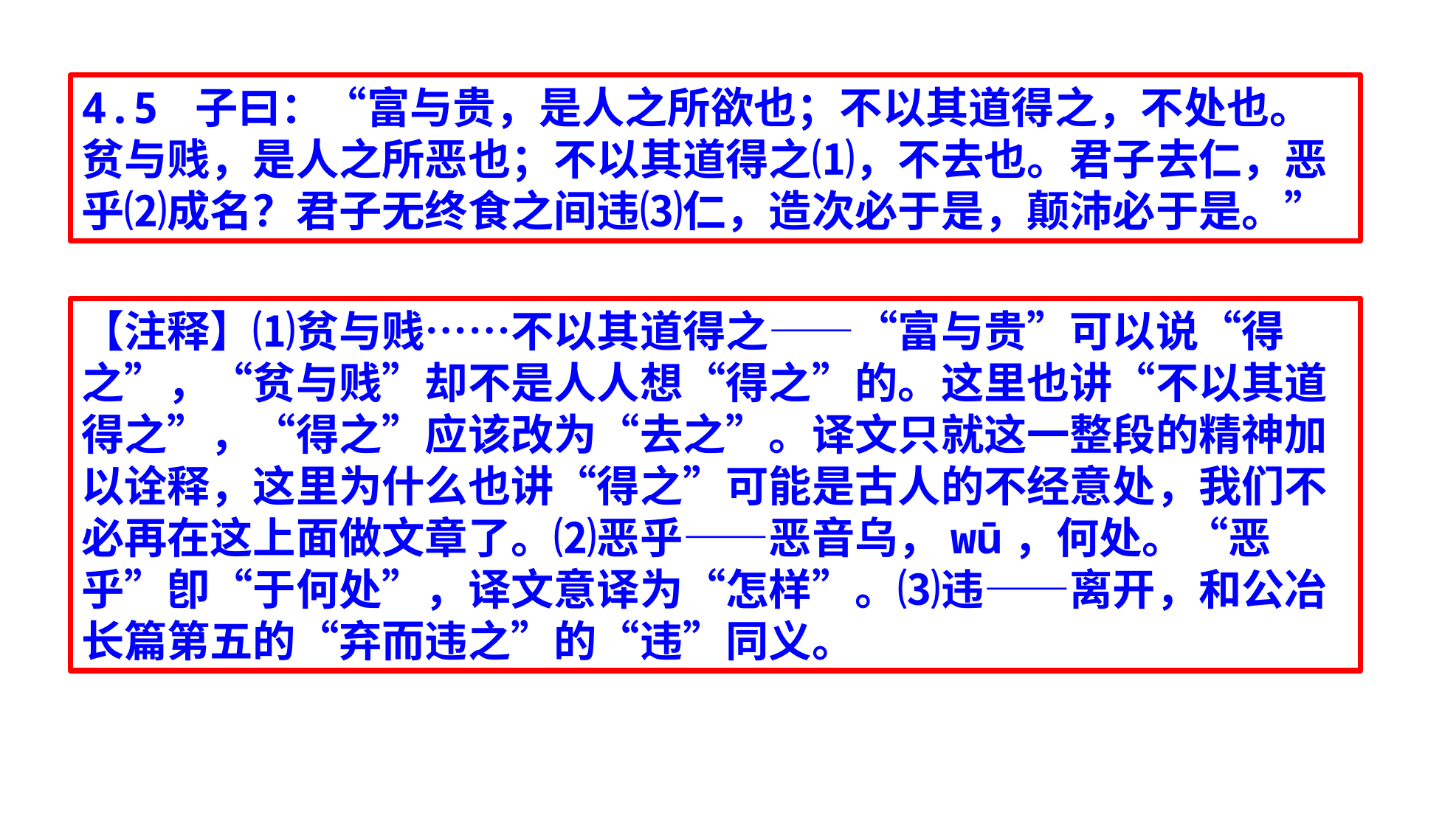

4.5 子曰：“富与贵，是人之所欲也；不以其道得之，不处也。贫与贱，是人之所恶也；不以其道得之⑴，不去也。君子去仁，恶乎⑵成名？君子无终食之间违⑶仁，造次必于是，颠沛必于是。”
【注释】⑴贫与贱……不以其道得之——“富与贵”可以说“得之”，“贫与贱”却不是人人想“得之”的。这里也讲“不以其道得之”，“得之”应该改为“去之”。译文只就这一整段的精神加以诠释，这里为什么也讲“得之”可能是古人的不经意处，我们不必再在这上面做文章了。⑵恶乎——恶音乌，wū，何处。“恶乎”卽“于何处”，译文意译为“怎样”。⑶违——离开，和公冶长篇第五的“弃而违之”的“违”同义。